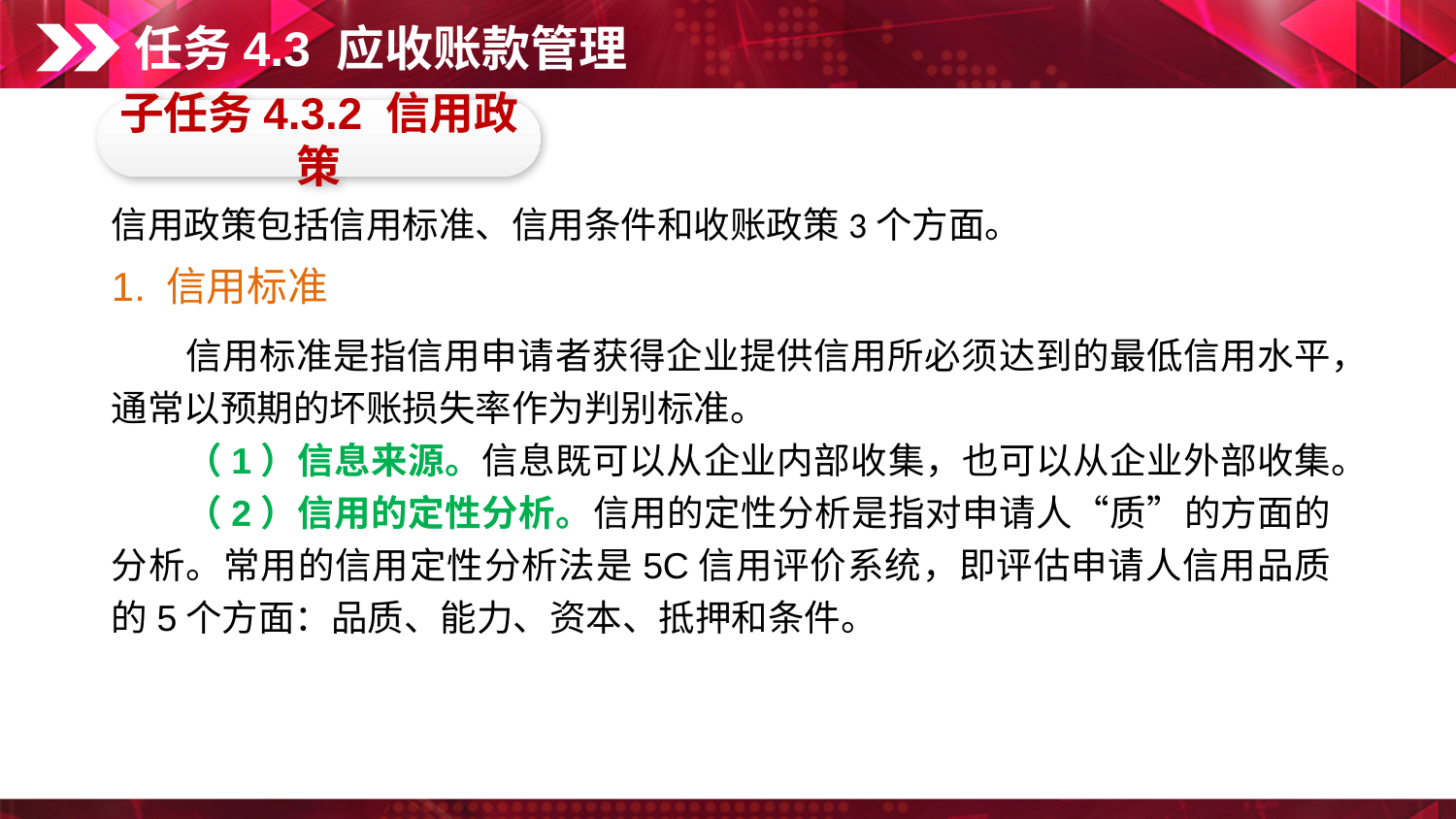

任务4.3 应收账款管理

子任务4.3.2 信用政策
信用政策包括信用标准、信用条件和收账政策3个方面。
1. 信用标准
　　信用标准是指信用申请者获得企业提供信用所必须达到的最低信用水平，通常以预期的坏账损失率作为判别标准。
　　（1）信息来源。信息既可以从企业内部收集，也可以从企业外部收集。
　　（2）信用的定性分析。信用的定性分析是指对申请人“质”的方面的分析。常用的信用定性分析法是5C信用评价系统，即评估申请人信用品质的5个方面：品质、能力、资本、抵押和条件。